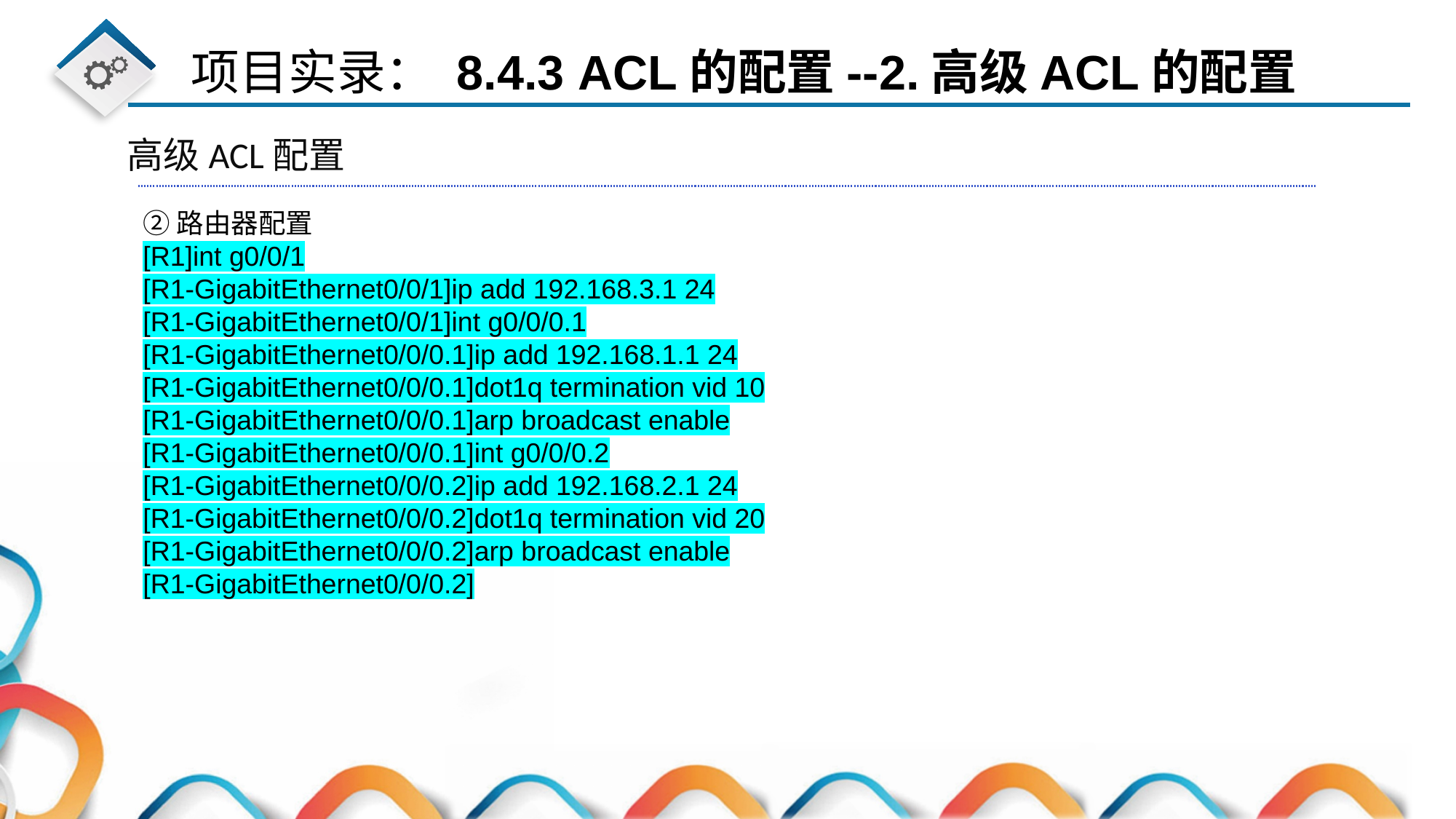

高级ACL配置

②路由器配置
[R1]int g0/0/1
[R1-GigabitEthernet0/0/1]ip add 192.168.3.1 24
[R1-GigabitEthernet0/0/1]int g0/0/0.1
[R1-GigabitEthernet0/0/0.1]ip add 192.168.1.1 24
[R1-GigabitEthernet0/0/0.1]dot1q termination vid 10
[R1-GigabitEthernet0/0/0.1]arp broadcast enable
[R1-GigabitEthernet0/0/0.1]int g0/0/0.2
[R1-GigabitEthernet0/0/0.2]ip add 192.168.2.1 24
[R1-GigabitEthernet0/0/0.2]dot1q termination vid 20
[R1-GigabitEthernet0/0/0.2]arp broadcast enable
[R1-GigabitEthernet0/0/0.2]